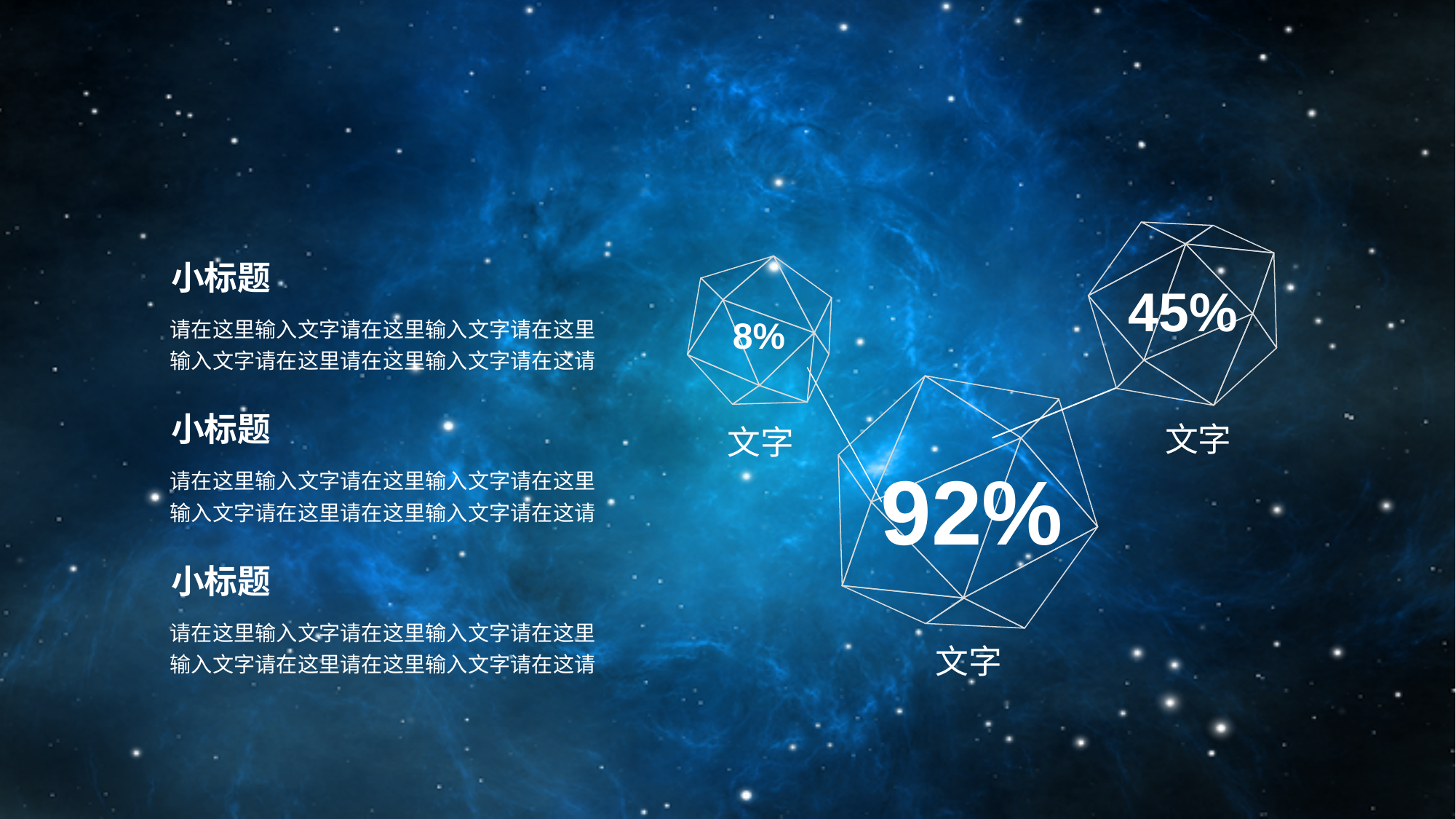

小标题
请在这里输入文字请在这里输入文字请在这里输入文字请在这里请在这里输入文字请在这请

45%
8%

小标题
请在这里输入文字请在这里输入文字请在这里输入文字请在这里请在这里输入文字请在这请
文字
文字
92%
小标题
请在这里输入文字请在这里输入文字请在这里输入文字请在这里请在这里输入文字请在这请
文字